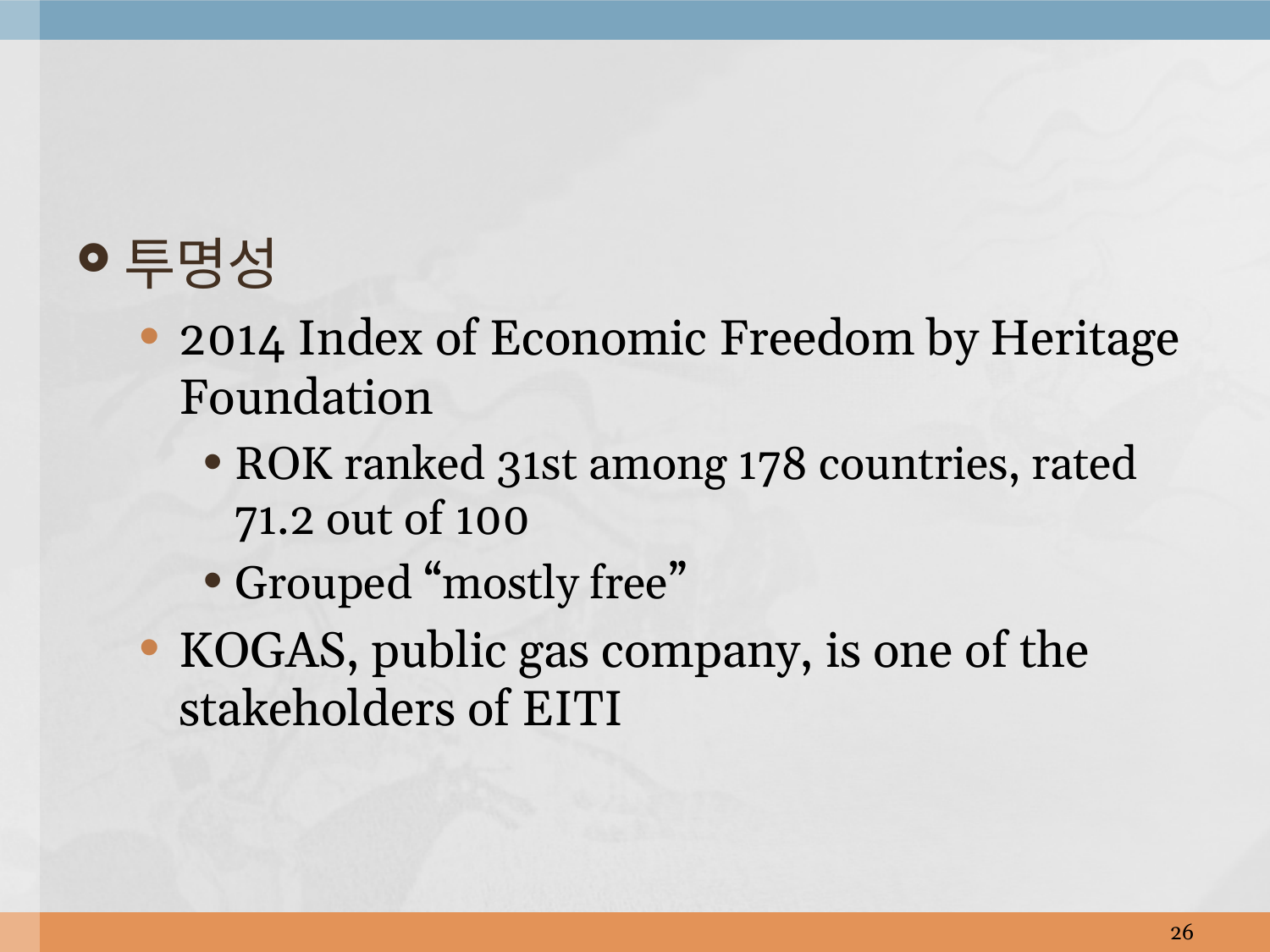

투명성
2014 Index of Economic Freedom by Heritage Foundation
ROK ranked 31st among 178 countries, rated 71.2 out of 100
Grouped “mostly free”
KOGAS, public gas company, is one of the stakeholders of EITI

26